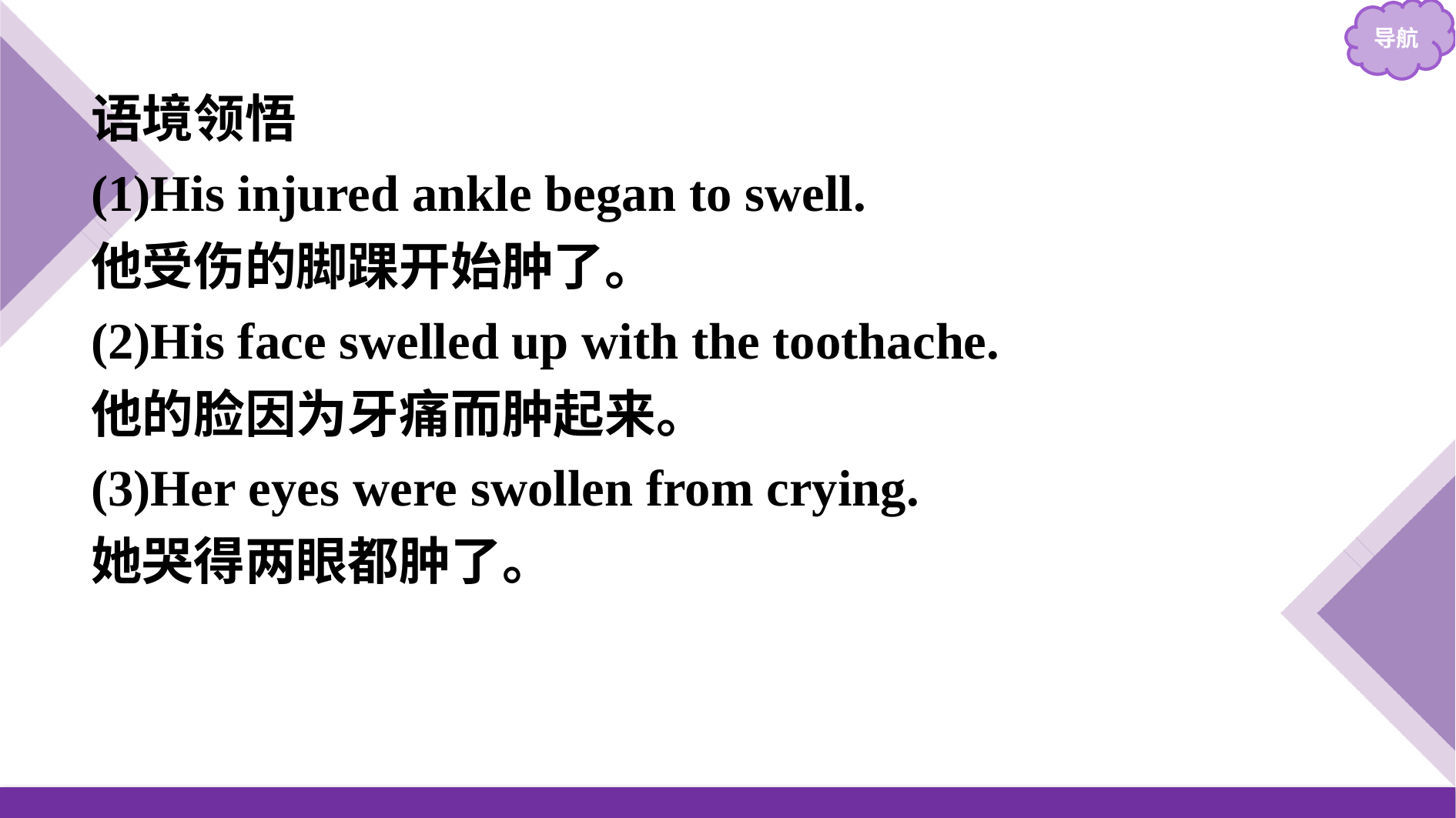

语境领悟
(1)His injured ankle began to swell.
他受伤的脚踝开始肿了。
(2)His face swelled up with the toothache.
他的脸因为牙痛而肿起来。
(3)Her eyes were swollen from crying.
她哭得两眼都肿了。